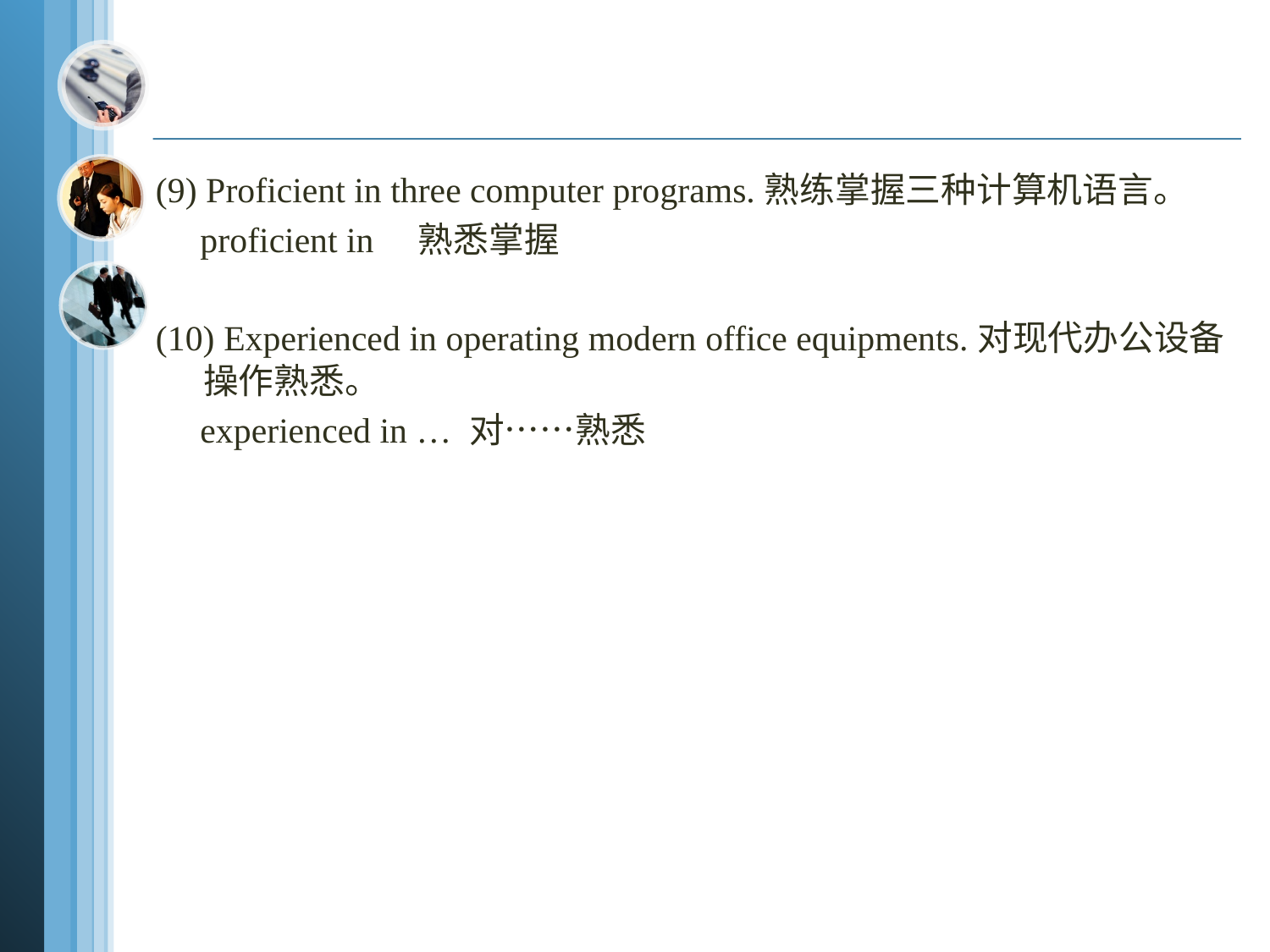

(9) Proficient in three computer programs.熟练掌握三种计算机语言。
     proficient in　熟悉掌握

(10) Experienced in operating modern office equipments.对现代办公设备操作熟悉。
     experienced in … 对……熟悉